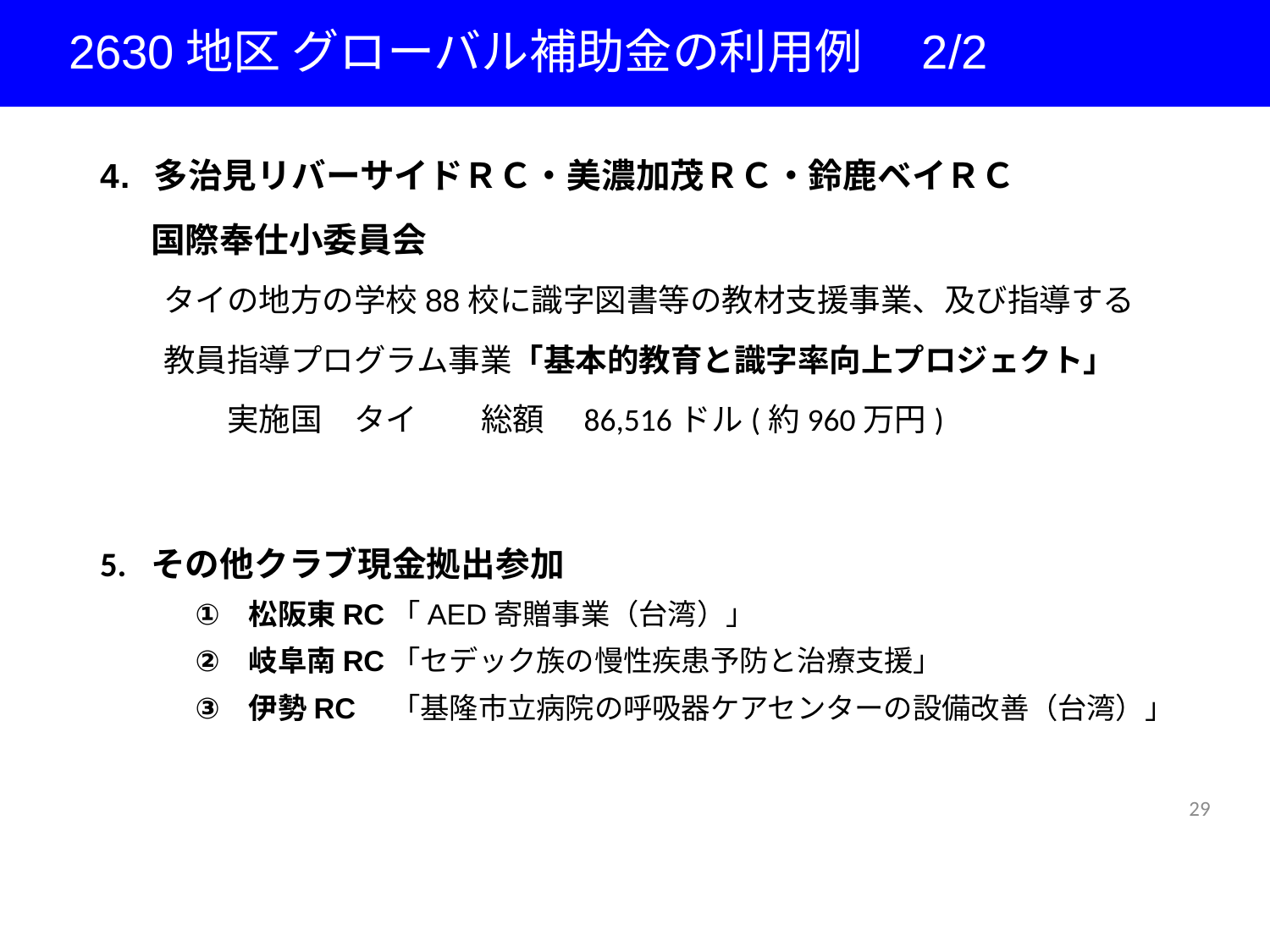

2630地区 グローバル補助金の利用例　2/2
多治見リバーサイドＲＣ・美濃加茂ＲＣ・鈴鹿ベイＲＣ
      国際奉仕小委員会
　　タイの地方の学校88校に識字図書等の教材支援事業、及び指導する
　　教員指導プログラム事業「基本的教育と識字率向上プロジェクト」
　　　　実施国　タイ　　総額　86,516ドル(約960万円)

5.  その他クラブ現金拠出参加
松阪東RC「AED寄贈事業（台湾）」
岐阜南RC「セデック族の慢性疾患予防と治療支援」
伊勢RC　「基隆市立病院の呼吸器ケアセンターの設備改善（台湾）」
29